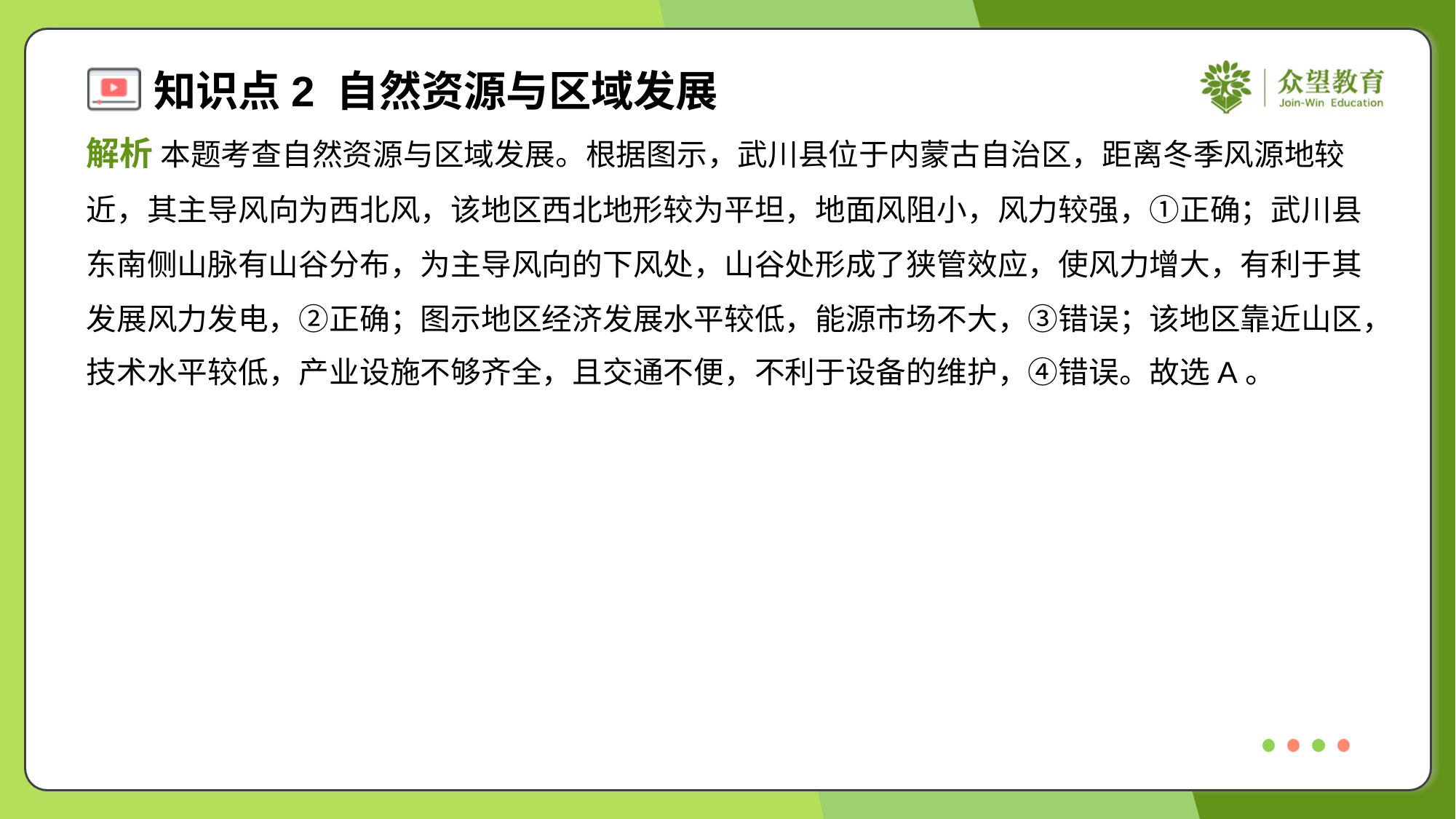

解析 本题考查自然资源与区域发展。根据图示，武川县位于内蒙古自治区，距离冬季风源地较
近，其主导风向为西北风，该地区西北地形较为平坦，地面风阻小，风力较强，①正确；武川县
东南侧山脉有山谷分布，为主导风向的下风处，山谷处形成了狭管效应，使风力增大，有利于其
发展风力发电，②正确；图示地区经济发展水平较低，能源市场不大，③错误；该地区靠近山区，
技术水平较低，产业设施不够齐全，且交通不便，不利于设备的维护，④错误。故选A。